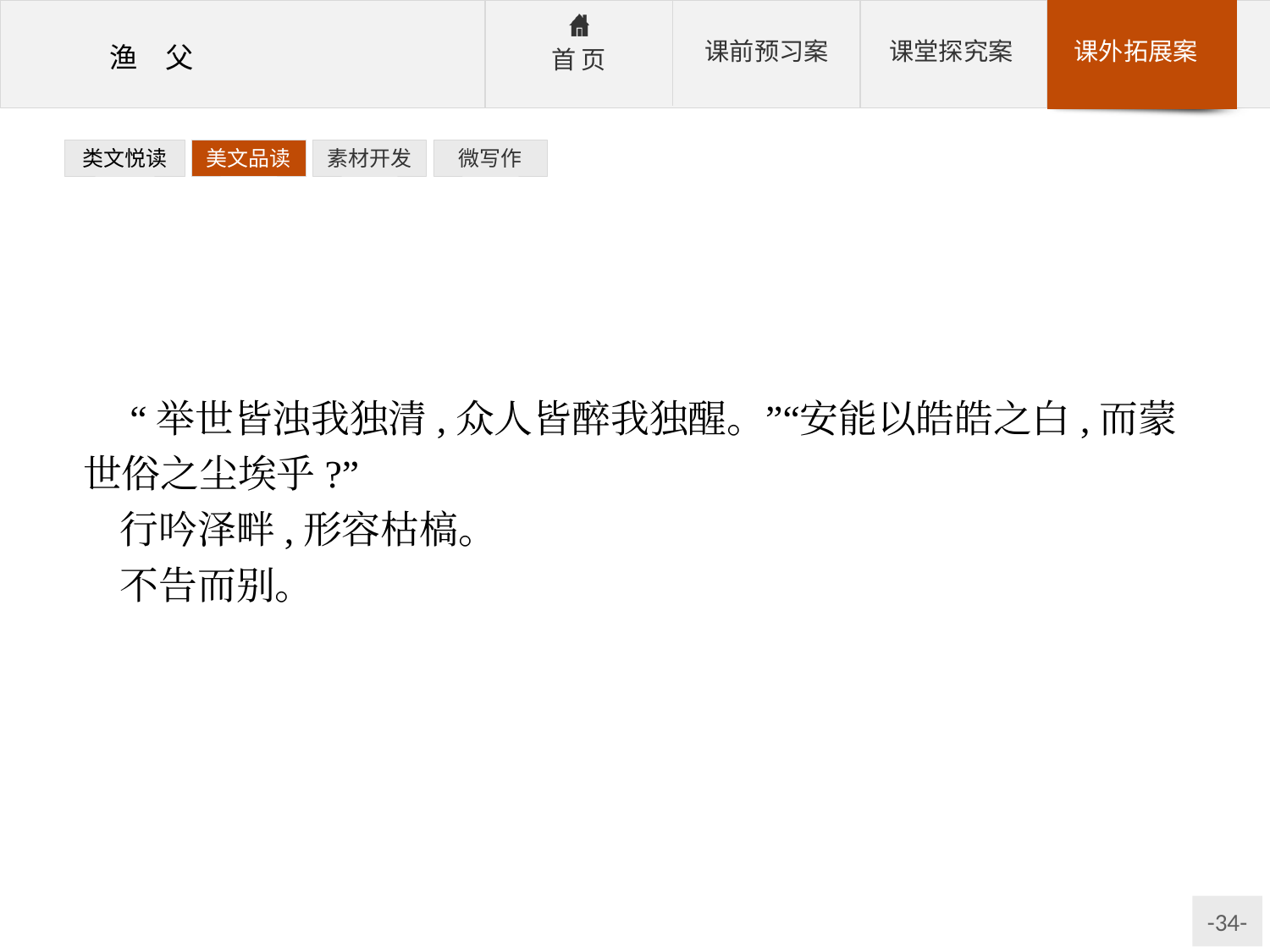

类文悦读
美文品读
素材开发
微写作
 “举世皆浊我独清,众人皆醉我独醒。”“安能以皓皓之白,而蒙世俗之尘埃乎?”
行吟泽畔,形容枯槁。
不告而别。